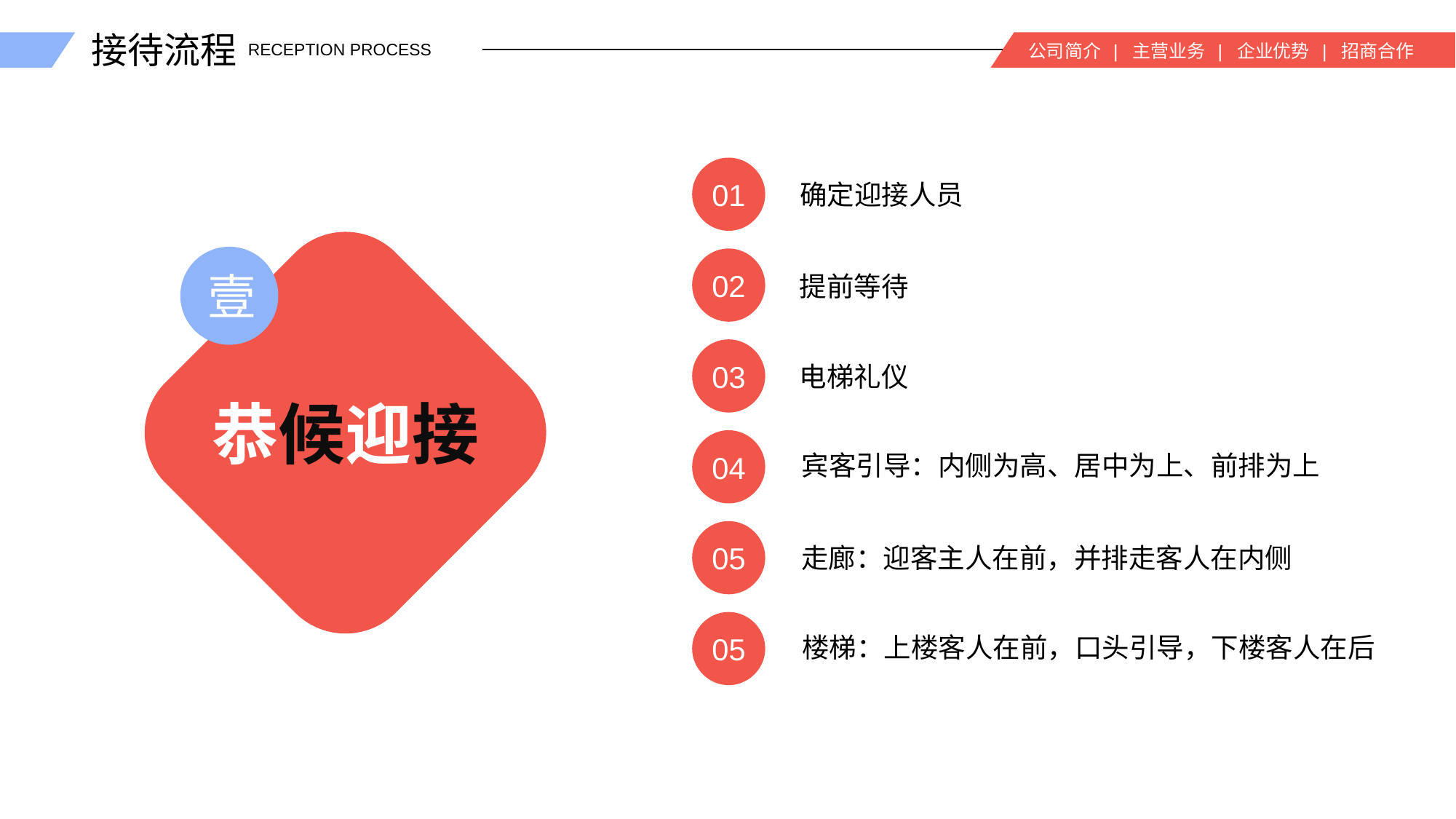

接待流程

公司简介  |  主营业务  |  企业优势  |  招商合作
RECEPTION PROCESS

01
确定迎接人员

壹

02
提前等待

恭候迎接

03
电梯礼仪

04
宾客引导：内侧为高、居中为上、前排为上

05
走廊：迎客主人在前，并排走客人在内侧

05
楼梯：上楼客人在前，口头引导，下楼客人在后